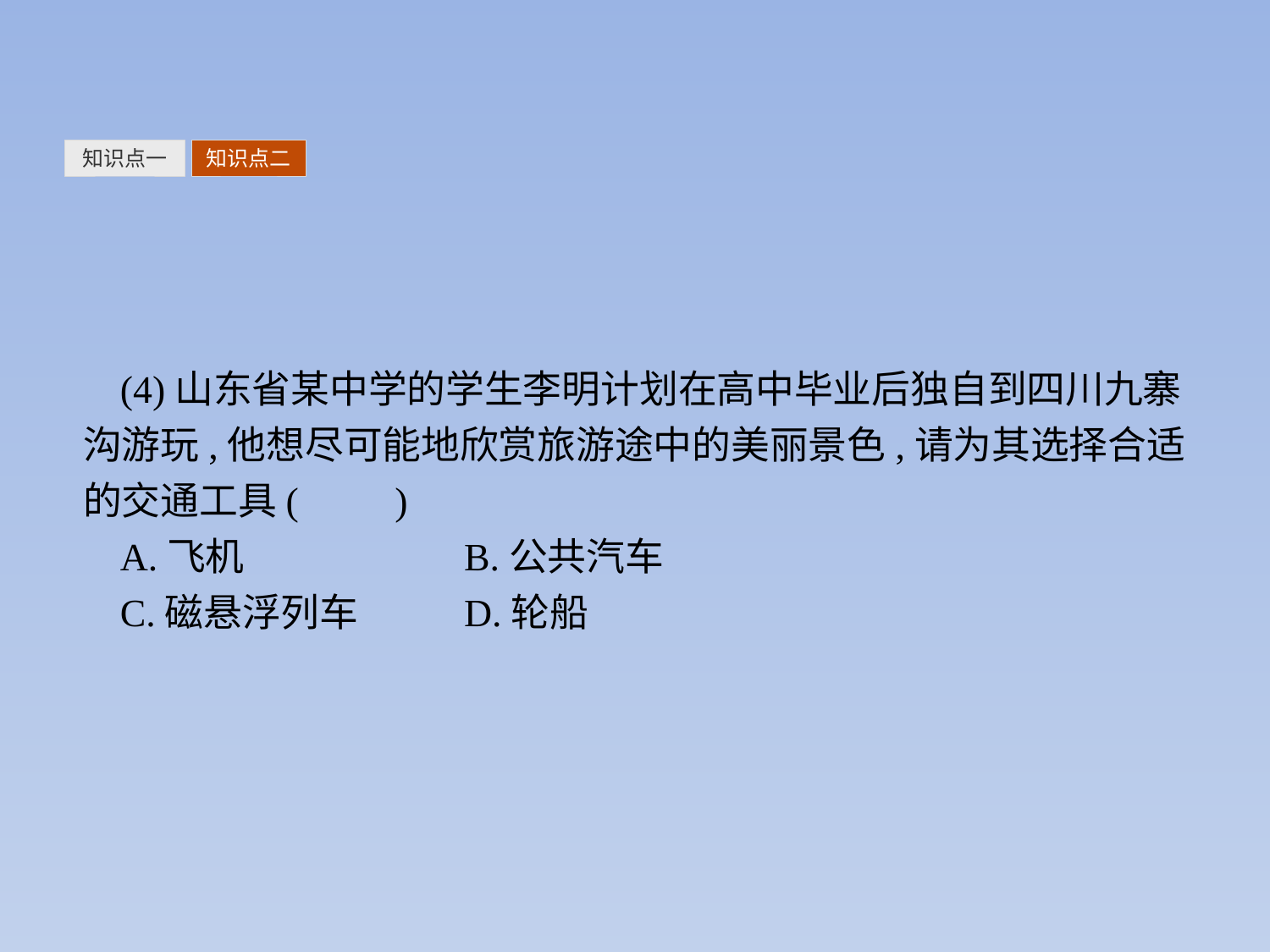

知识点一
知识点二
(4)山东省某中学的学生李明计划在高中毕业后独自到四川九寨沟游玩,他想尽可能地欣赏旅游途中的美丽景色,请为其选择合适的交通工具(　　)
A.飞机		B.公共汽车
C.磁悬浮列车	D.轮船